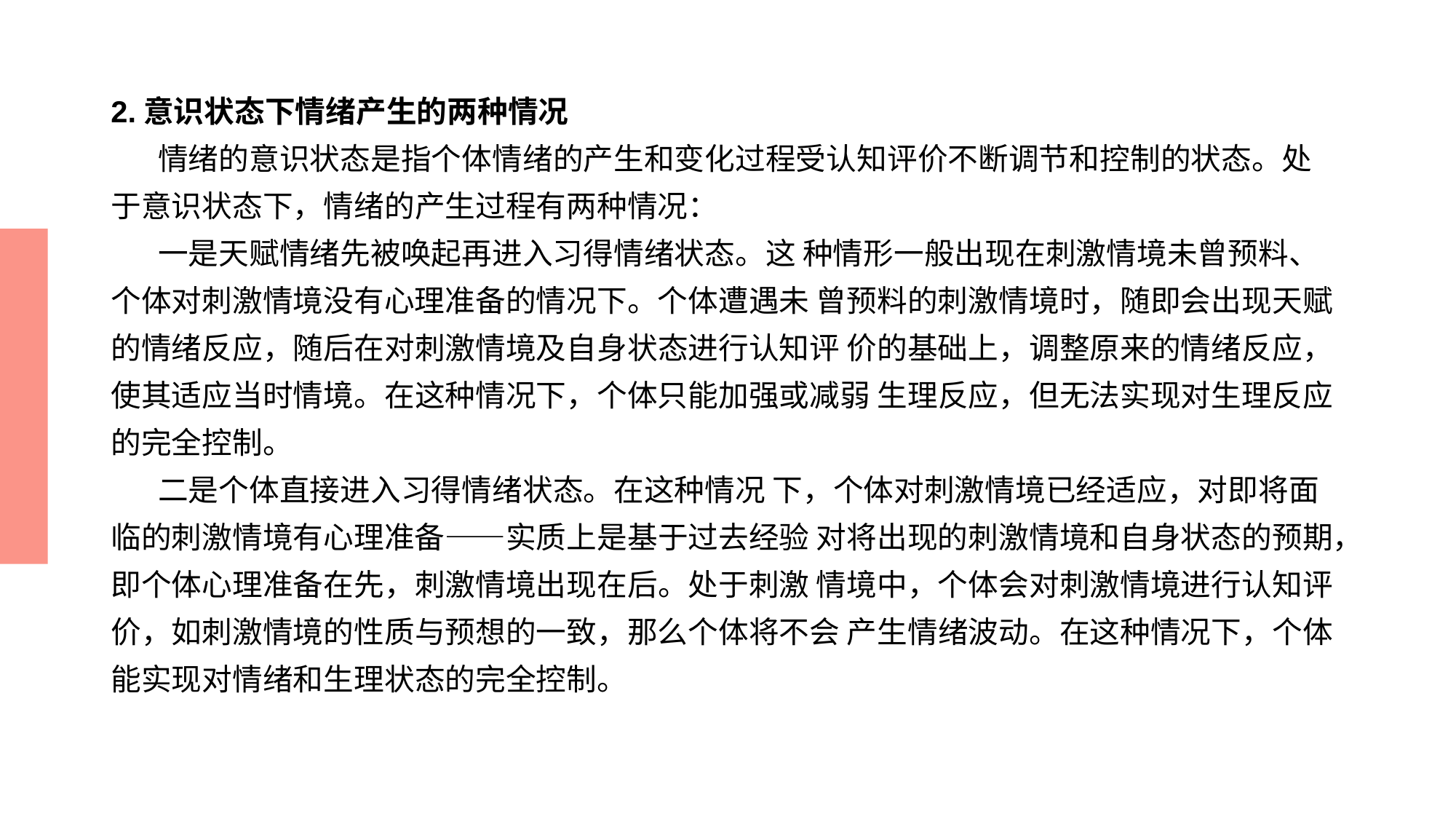

# 2.意识状态下情绪产生的两种情况 情绪的意识状态是指个体情绪的产生和变化过程受认知评价不断调节和控制的状态。处 于意识状态下，情绪的产生过程有两种情况： 一是天赋情绪先被唤起再进入习得情绪状态。这 种情形一般出现在刺激情境未曾预料、个体对刺激情境没有心理准备的情况下。个体遭遇未 曾预料的刺激情境时，随即会出现天赋的情绪反应，随后在对刺激情境及自身状态进行认知评 价的基础上，调整原来的情绪反应，使其适应当时情境。在这种情况下，个体只能加强或减弱 生理反应，但无法实现对生理反应的完全控制。 二是个体直接进入习得情绪状态。在这种情况 下，个体对刺激情境已经适应，对即将面临的刺激情境有心理准备——实质上是基于过去经验 对将出现的刺激情境和自身状态的预期，即个体心理准备在先，刺激情境出现在后。处于刺激 情境中，个体会对刺激情境进行认知评价，如刺激情境的性质与预想的一致，那么个体将不会 产生情绪波动。在这种情况下，个体能实现对情绪和生理状态的完全控制。